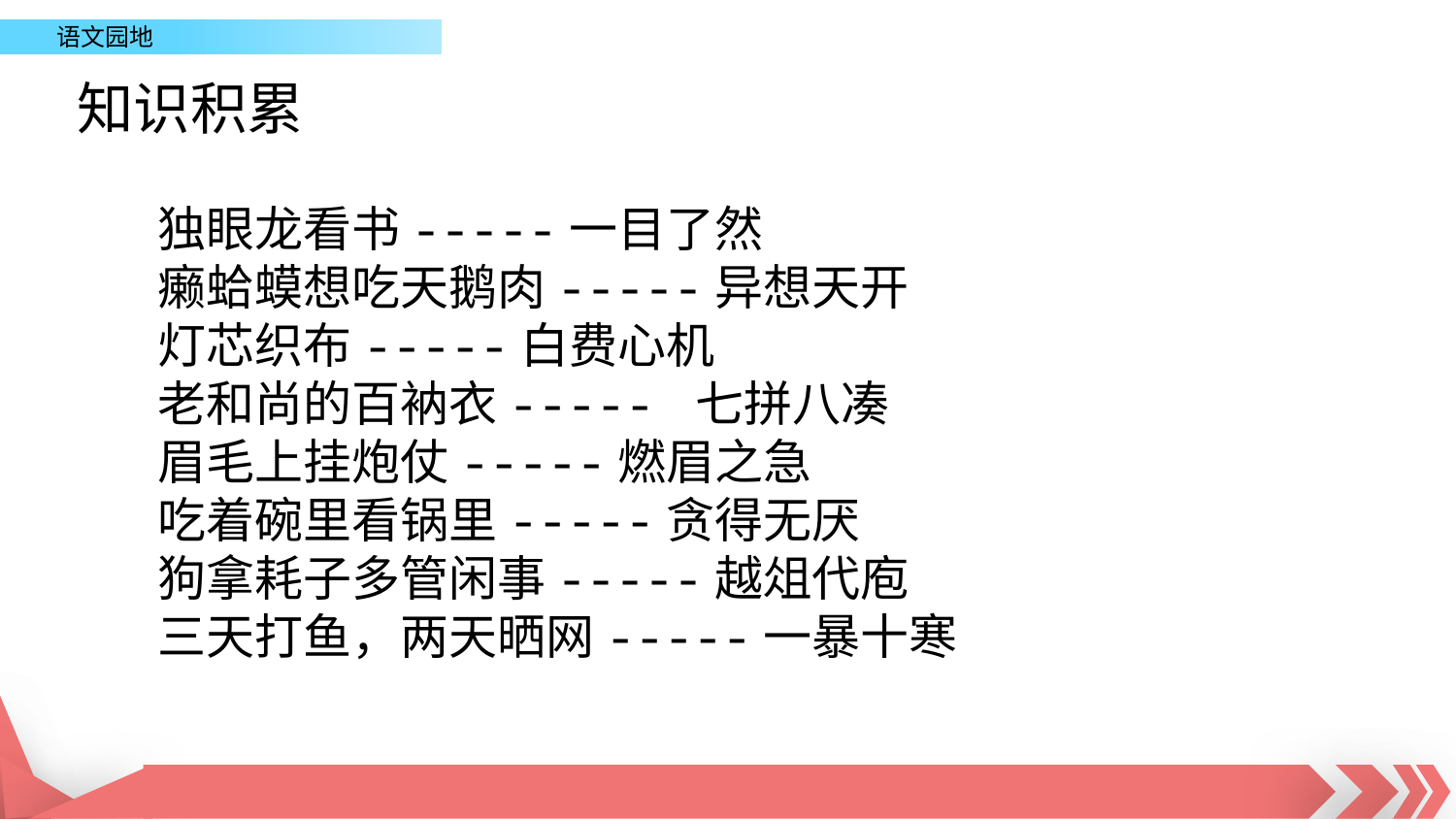

知识积累
独眼龙看书-----一目了然
癞蛤蟆想吃天鹅肉-----异想天开
灯芯织布-----白费心机
老和尚的百衲衣----- 七拼八凑
眉毛上挂炮仗-----燃眉之急
吃着碗里看锅里-----贪得无厌
狗拿耗子多管闲事-----越俎代庖
三天打鱼，两天晒网-----一暴十寒